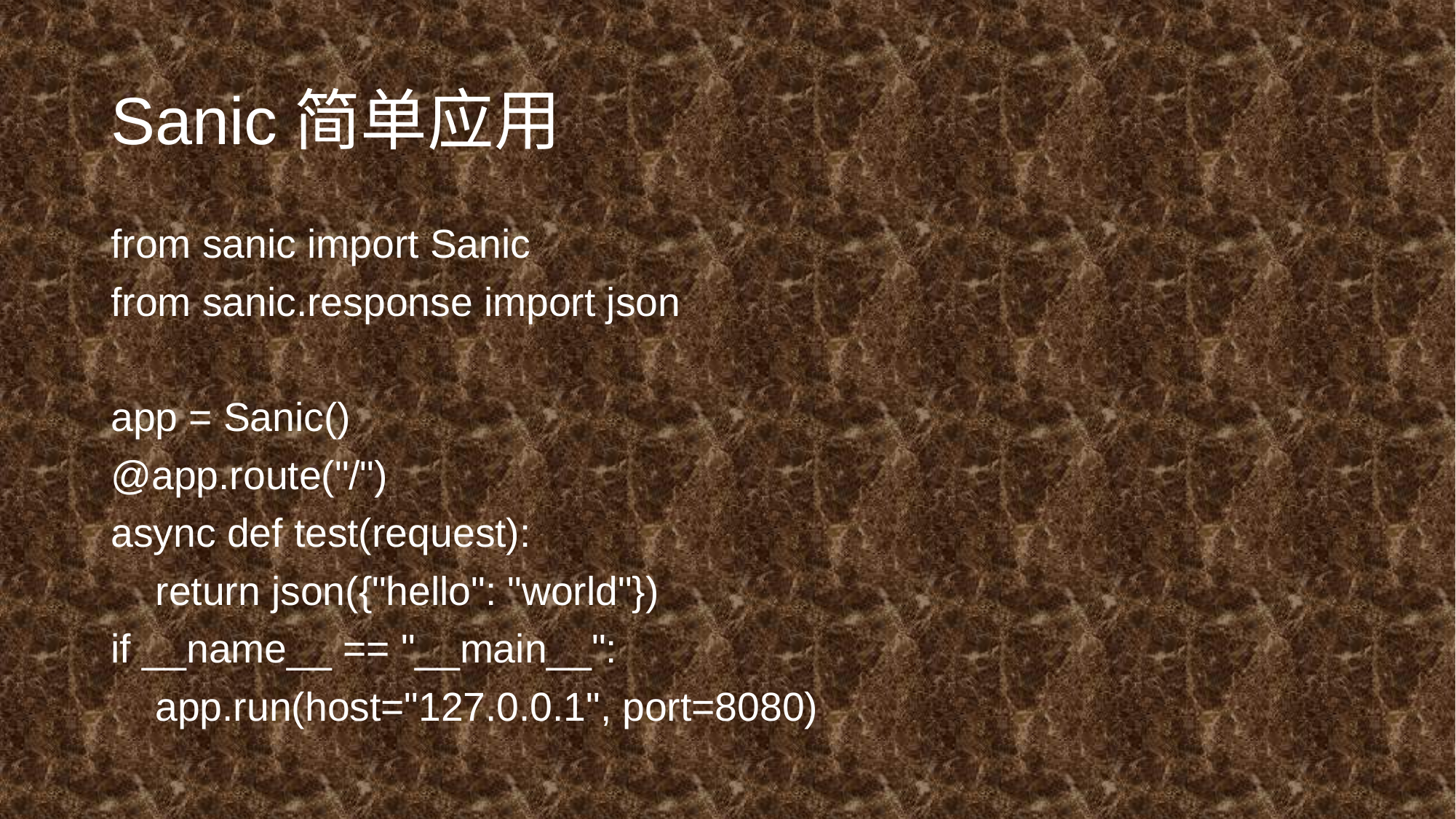

# Sanic简单应用
from sanic import Sanic
from sanic.response import json

app = Sanic()
@app.route("/")
async def test(request):
    return json({"hello": "world"})
if __name__ == "__main__":
    app.run(host="127.0.0.1", port=8080)